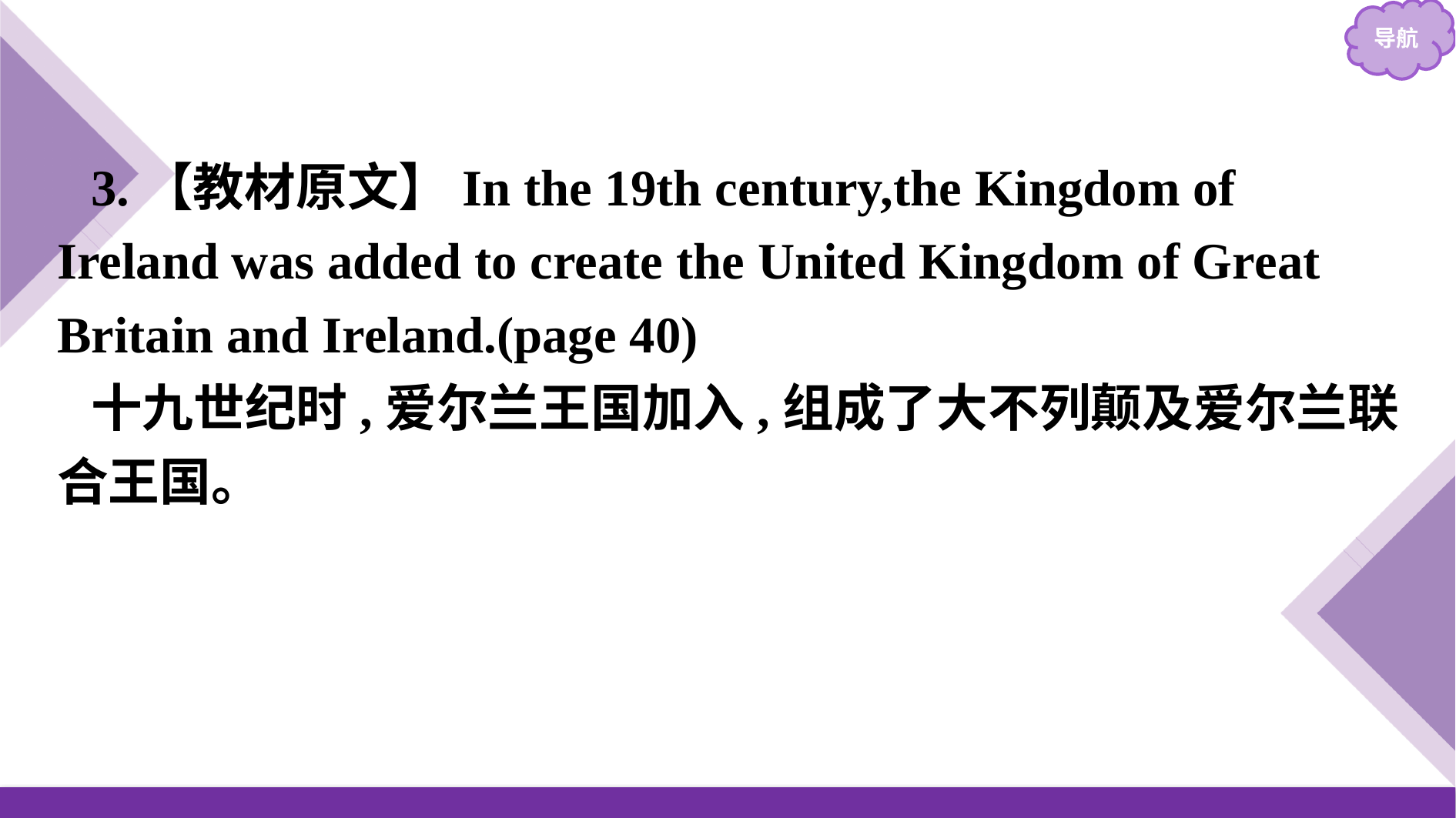

3.【教材原文】In the 19th century,the Kingdom of Ireland was added to create the United Kingdom of Great Britain and Ireland.(page 40)
十九世纪时,爱尔兰王国加入,组成了大不列颠及爱尔兰联合王国。